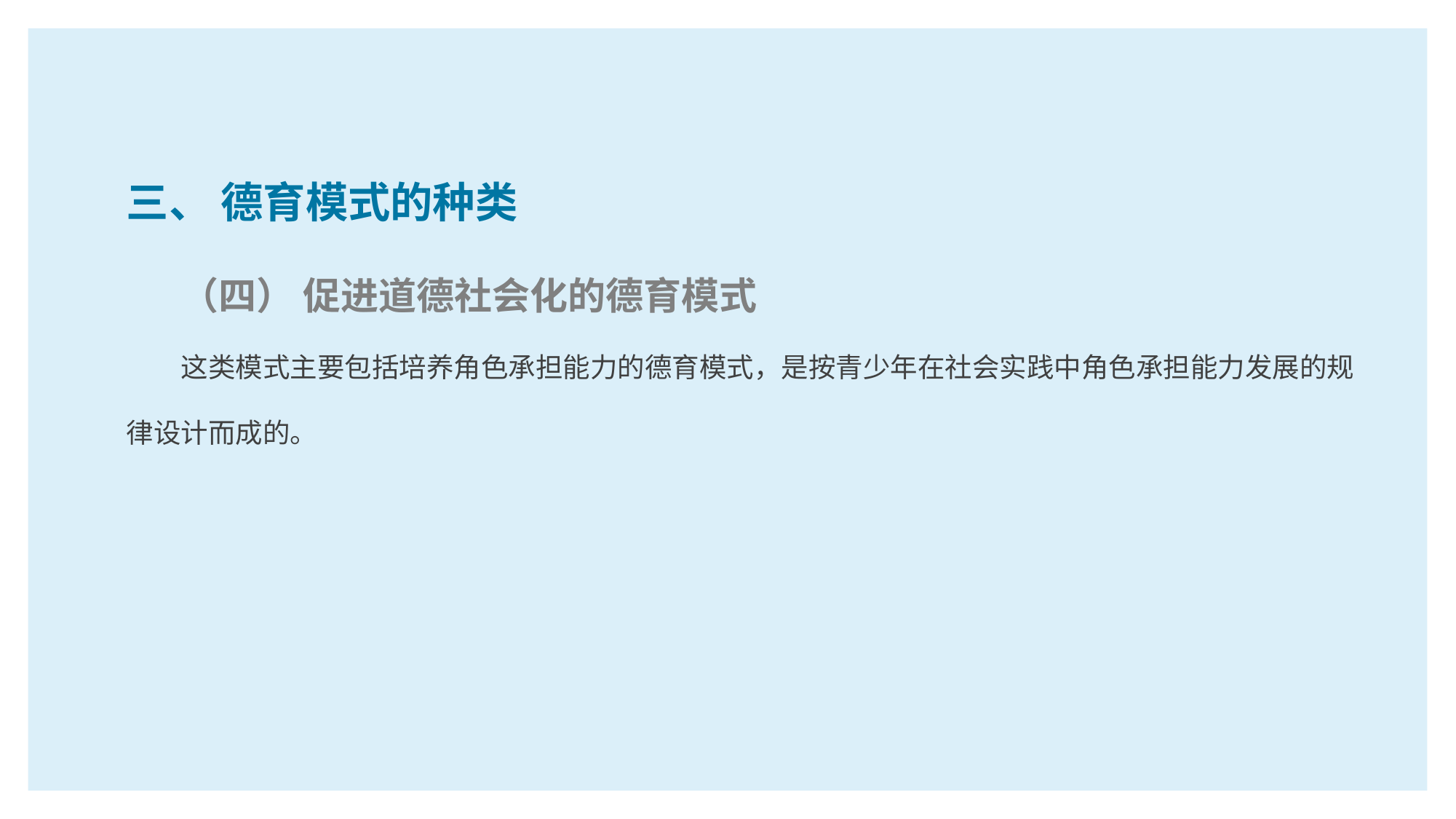

三、 德育模式的种类
（四） 促进道德社会化的德育模式
这类模式主要包括培养角色承担能力的德育模式，是按青少年在社会实践中角色承担能力发展的规律设计而成的。